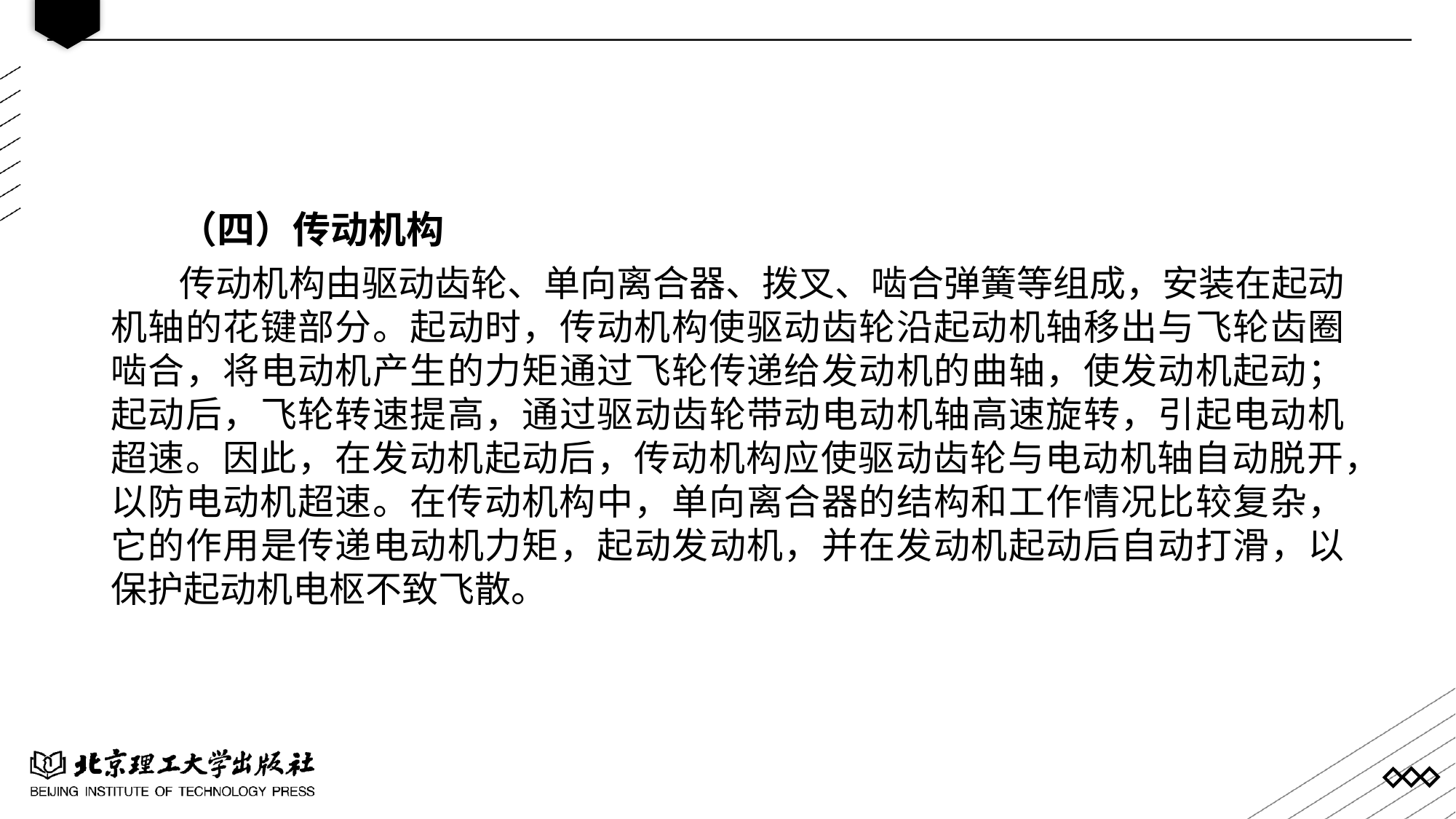

（四）传动机构
传动机构由驱动齿轮、单向离合器、拨叉、啮合弹簧等组成，安装在起动机轴的花键部分。起动时，传动机构使驱动齿轮沿起动机轴移出与飞轮齿圈啮合，将电动机产生的力矩通过飞轮传递给发动机的曲轴，使发动机起动；起动后，飞轮转速提高，通过驱动齿轮带动电动机轴高速旋转，引起电动机超速。因此，在发动机起动后，传动机构应使驱动齿轮与电动机轴自动脱开，以防电动机超速。在传动机构中，单向离合器的结构和工作情况比较复杂，它的作用是传递电动机力矩，起动发动机，并在发动机起动后自动打滑，以保护起动机电枢不致飞散。